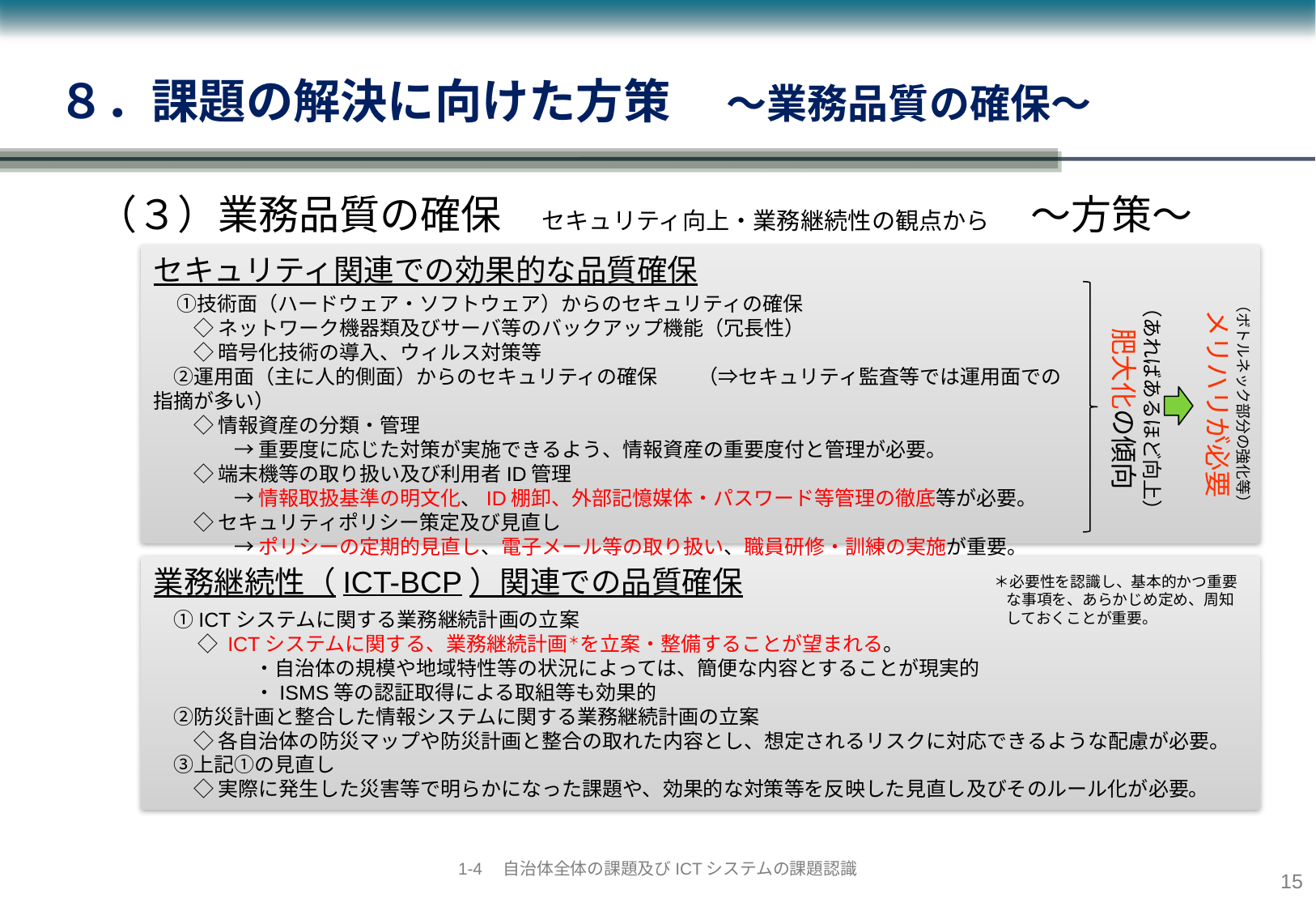

８．課題の解決に向けた方策　 ～業務品質の確保～
（３）業務品質の確保　セキュリティ向上・業務継続性の観点から　～方策～
セキュリティ関連での効果的な品質確保
（ボトルネック部分の強化等）
メリハリが必要
　①技術面（ハードウェア・ソフトウェア）からのセキュリティの確保
　　◇ ネットワーク機器類及びサーバ等のバックアップ機能（冗長性）
　　◇ 暗号化技術の導入、ウィルス対策等
　②運用面（主に人的側面）からのセキュリティの確保　　（⇒セキュリティ監査等では運用面での指摘が多い）
　　◇ 情報資産の分類・管理
　　　　→ 重要度に応じた対策が実施できるよう、情報資産の重要度付と管理が必要。
　　◇ 端末機等の取り扱い及び利用者ID管理
　　　　→ 情報取扱基準の明文化、ID棚卸、外部記憶媒体・パスワード等管理の徹底等が必要。
　　◇ セキュリティポリシー策定及び見直し
　　　　→ ポリシーの定期的見直し、電子メール等の取り扱い、職員研修・訓練の実施が重要。

（あればあるほど向上）
肥大化の傾向

業務継続性（ICT-BCP）関連での品質確保
＊必要性を認識し、基本的かつ重要な事項を、あらかじめ定め、周知しておくことが重要。
　①ICTシステムに関する業務継続計画の立案
　　 ◇ ICTシステムに関する、業務継続計画＊を立案・整備することが望まれる。
　　　　　・自治体の規模や地域特性等の状況によっては、簡便な内容とすることが現実的
　　　　　・ISMS等の認証取得による取組等も効果的
　②防災計画と整合した情報システムに関する業務継続計画の立案
　　◇ 各自治体の防災マップや防災計画と整合の取れた内容とし、想定されるリスクに対応できるような配慮が必要。
　③上記①の見直し
　　◇ 実際に発生した災害等で明らかになった課題や、効果的な対策等を反映した見直し及びそのルール化が必要。
15
1-4　自治体全体の課題及びICTシステムの課題認識